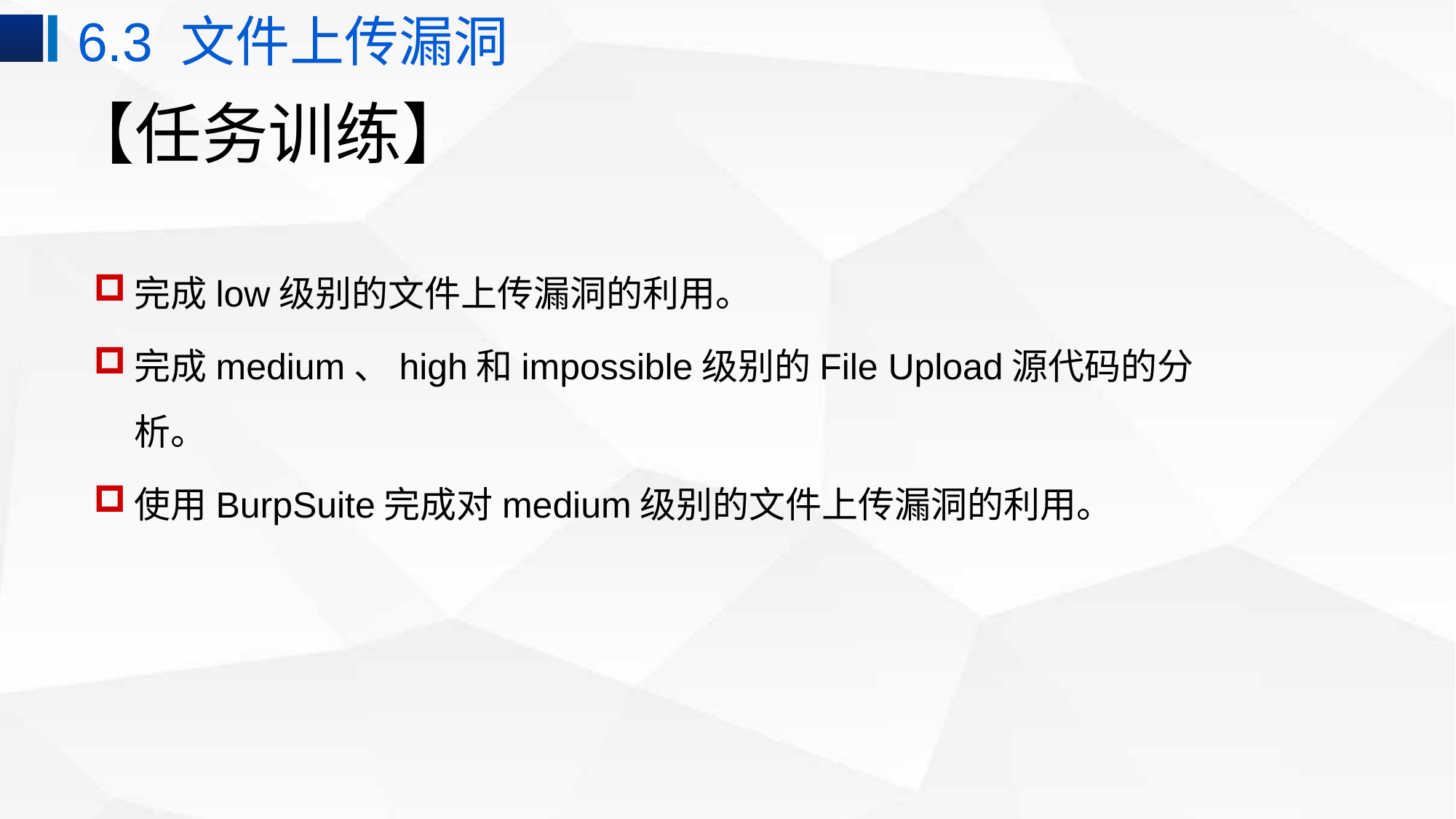

6.3 文件上传漏洞

# 【任务训练】
完成low级别的文件上传漏洞的利用。
完成medium、high和impossible级别的File Upload源代码的分析。
使用BurpSuite完成对medium级别的文件上传漏洞的利用。